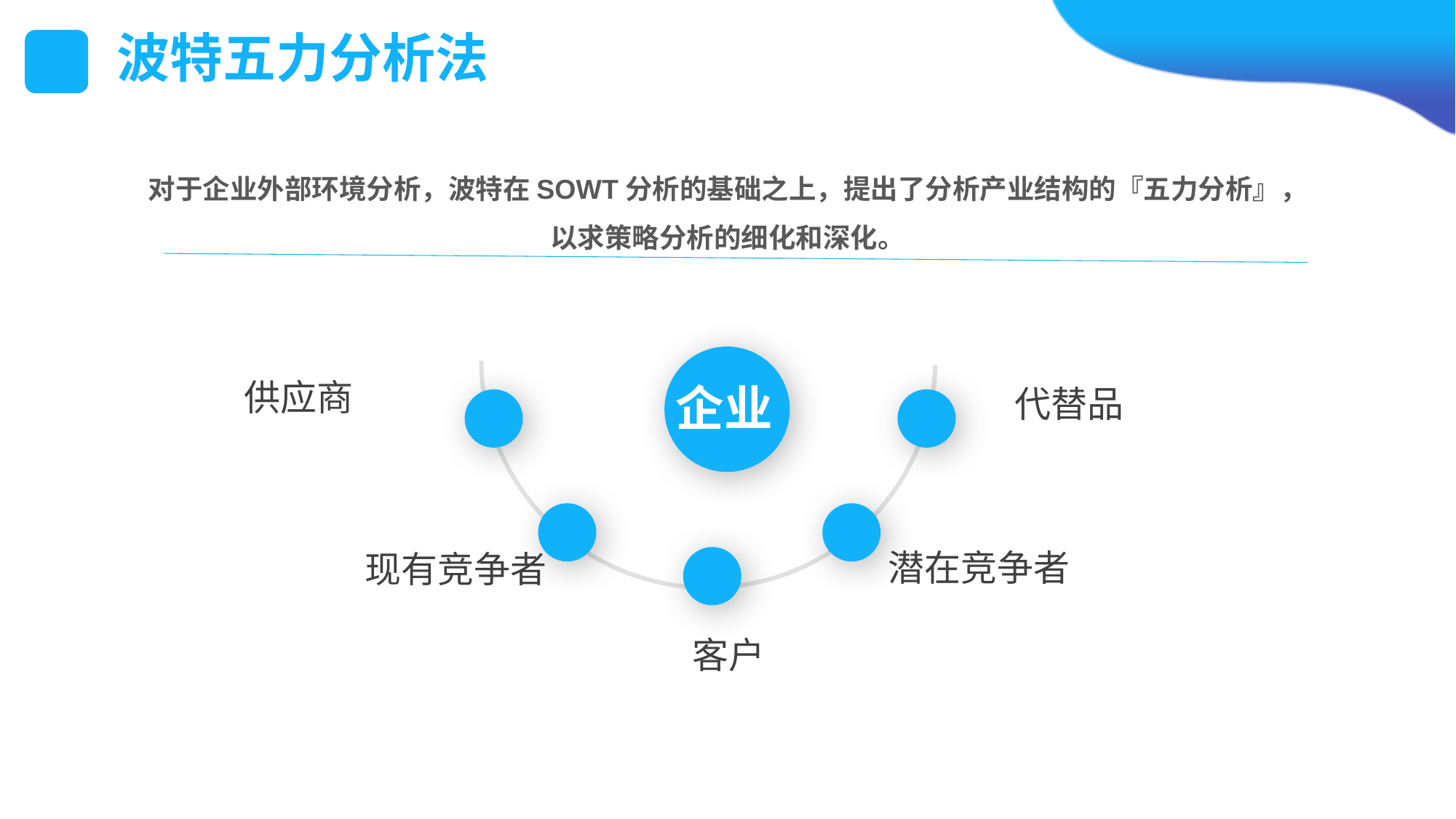

波特五力分析法

对于企业外部环境分析，波特在SOWT分析的基础之上，提出了分析产业结构的『五力分析』，以求策略分析的细化和深化。

企业
供应商
代替品
潜在竞争者
现有竞争者
客户